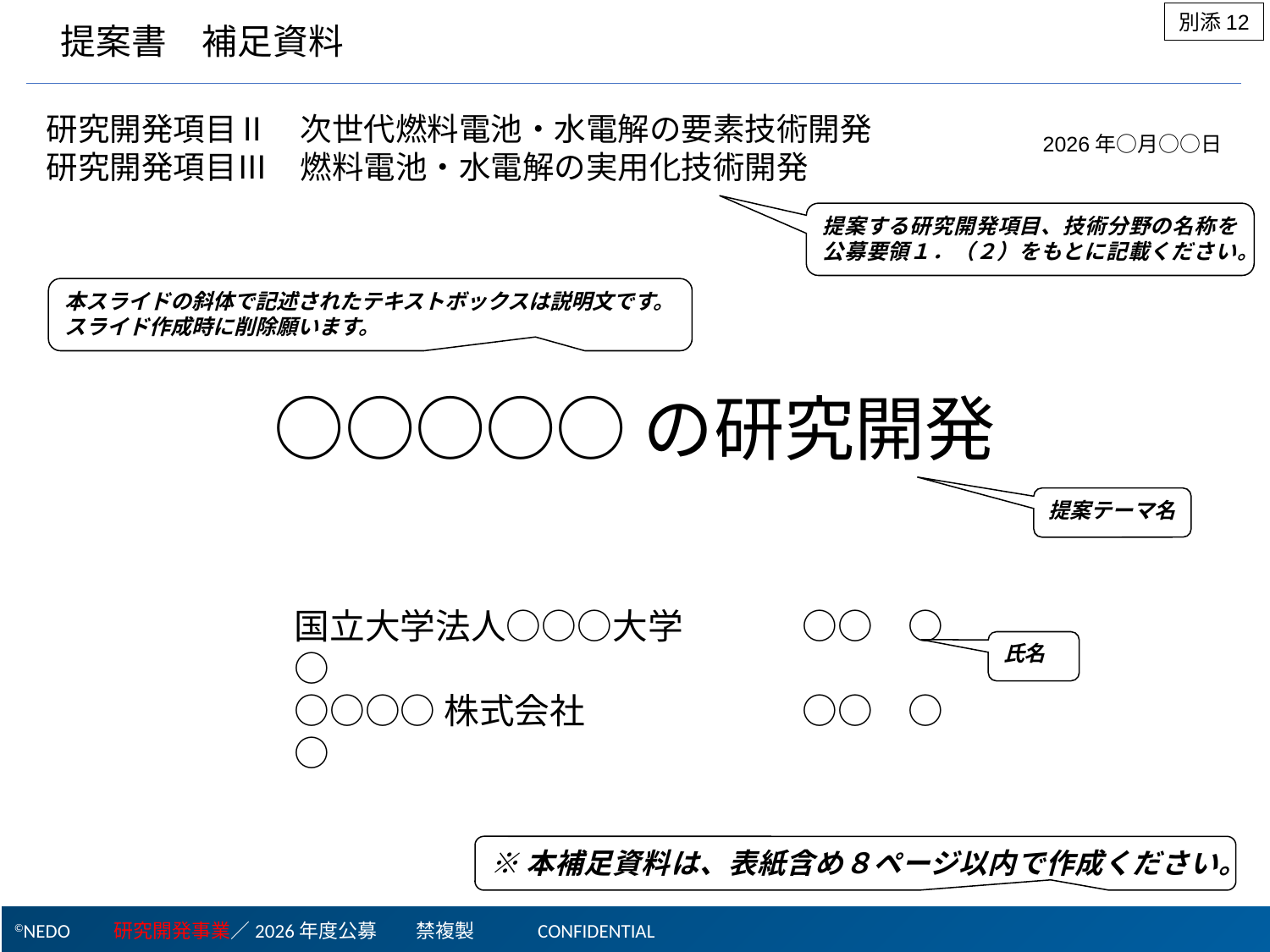

別添12
提案書　補足資料
研究開発項目Ⅱ　次世代燃料電池・水電解の要素技術開発
研究開発項目Ⅲ　燃料電池・水電解の実用化技術開発
2026年○月○○日
提案する研究開発項目、技術分野の名称を公募要領１．（２）をもとに記載ください。
本スライドの斜体で記述されたテキストボックスは説明文です。
スライド作成時に削除願います。
○○○○○の研究開発
提案テーマ名
国立大学法人○○○大学	○○　○○
○○○○株式会社　　		○○　○○
氏名
※本補足資料は、表紙含め８ページ以内で作成ください。